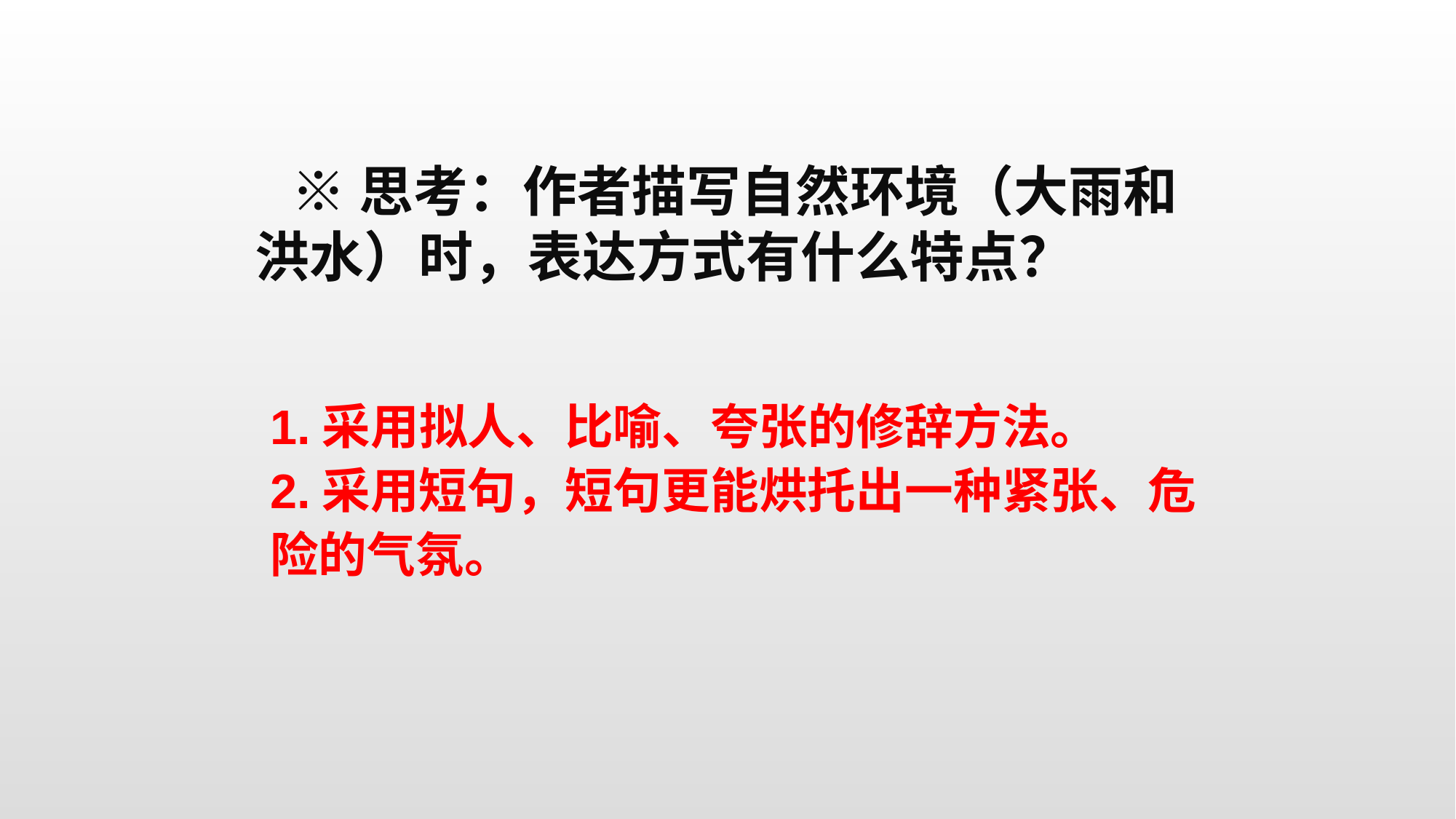

※思考：作者描写自然环境（大雨和洪水）时，表达方式有什么特点？
1.采用拟人、比喻、夸张的修辞方法。
2.采用短句，短句更能烘托出一种紧张、危险的气氛。